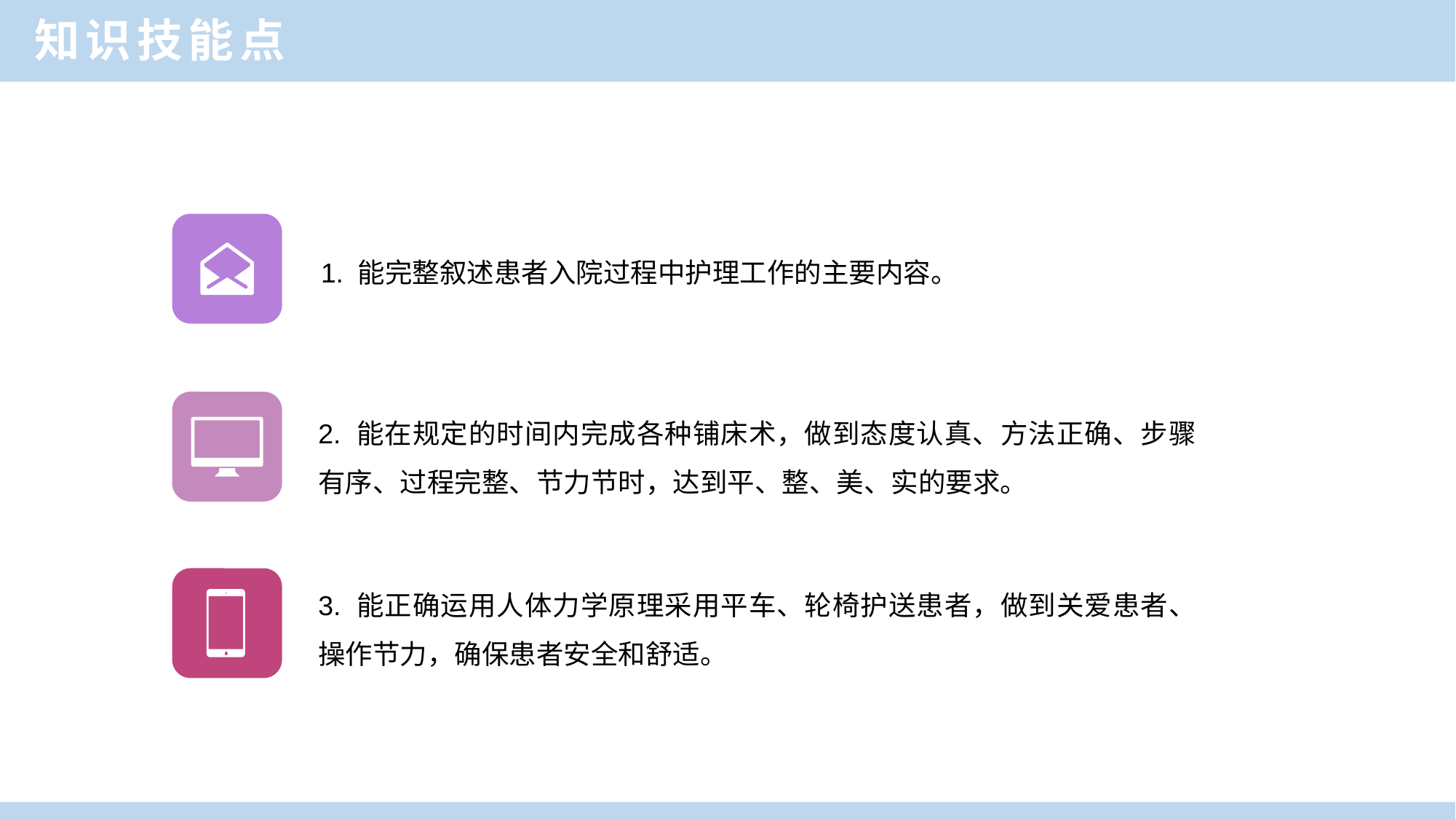

知识技能点
LOREM IPSUM DOLOR
1. 能完整叙述患者入院过程中护理工作的主要内容。

2. 能在规定的时间内完成各种铺床术，做到态度认真、方法正确、步骤有序、过程完整、节力节时，达到平、整、美、实的要求。

3. 能正确运用人体力学原理采用平车、轮椅护送患者，做到关爱患者、操作节力，确保患者安全和舒适。